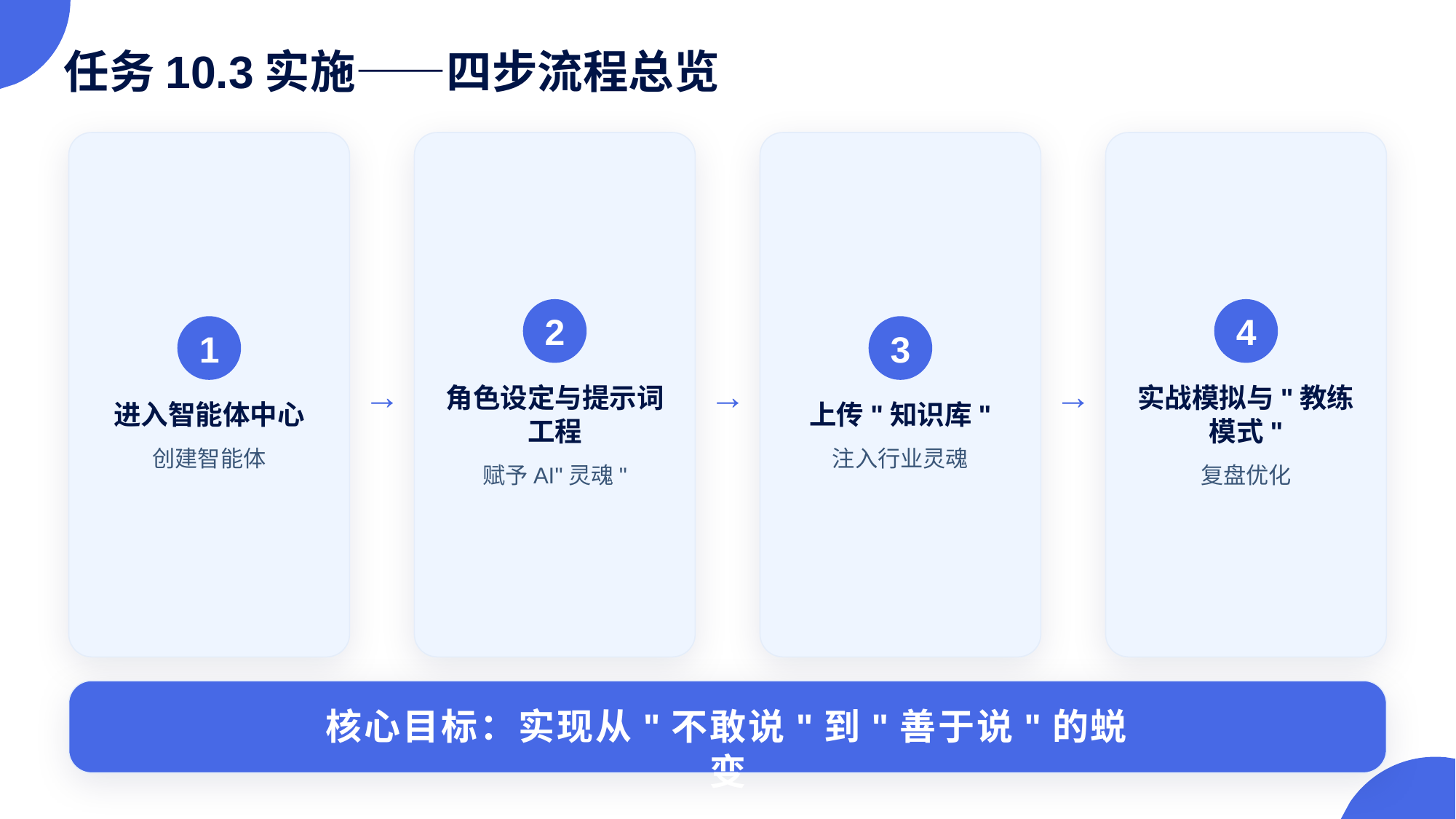

任务10.3实施——四步流程总览

2
4

1
3
→
→
→
角色设定与提示词工程
实战模拟与"教练模式"
进入智能体中心
上传"知识库"
创建智能体
注入行业灵魂
赋予AI"灵魂"
复盘优化

核心目标：实现从"不敢说"到"善于说"的蜕变